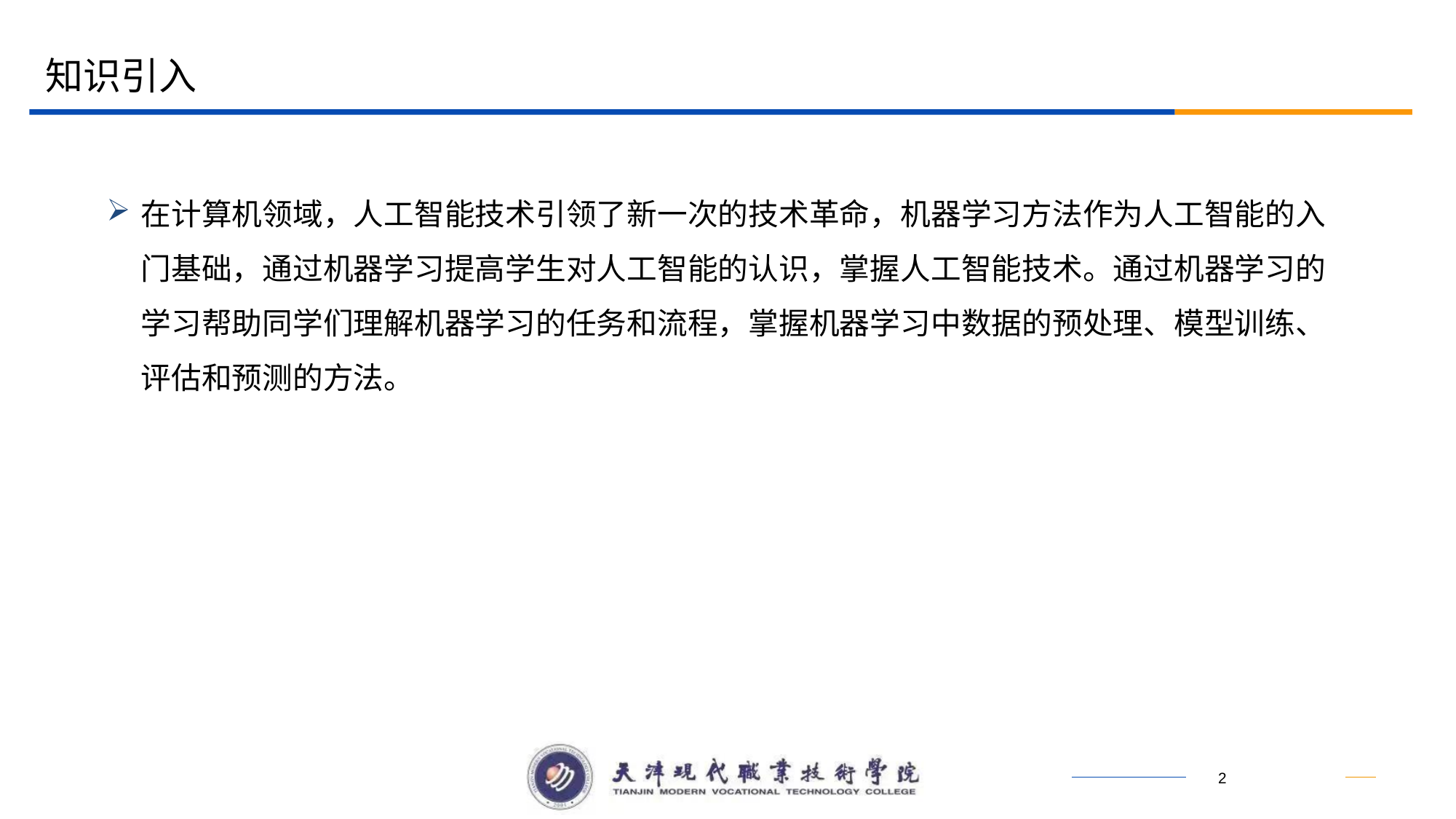

知识引入
在计算机领域，人工智能技术引领了新一次的技术革命，机器学习方法作为人工智能的入门基础，通过机器学习提高学生对人工智能的认识，掌握人工智能技术。通过机器学习的学习帮助同学们理解机器学习的任务和流程，掌握机器学习中数据的预处理、模型训练、评估和预测的方法。